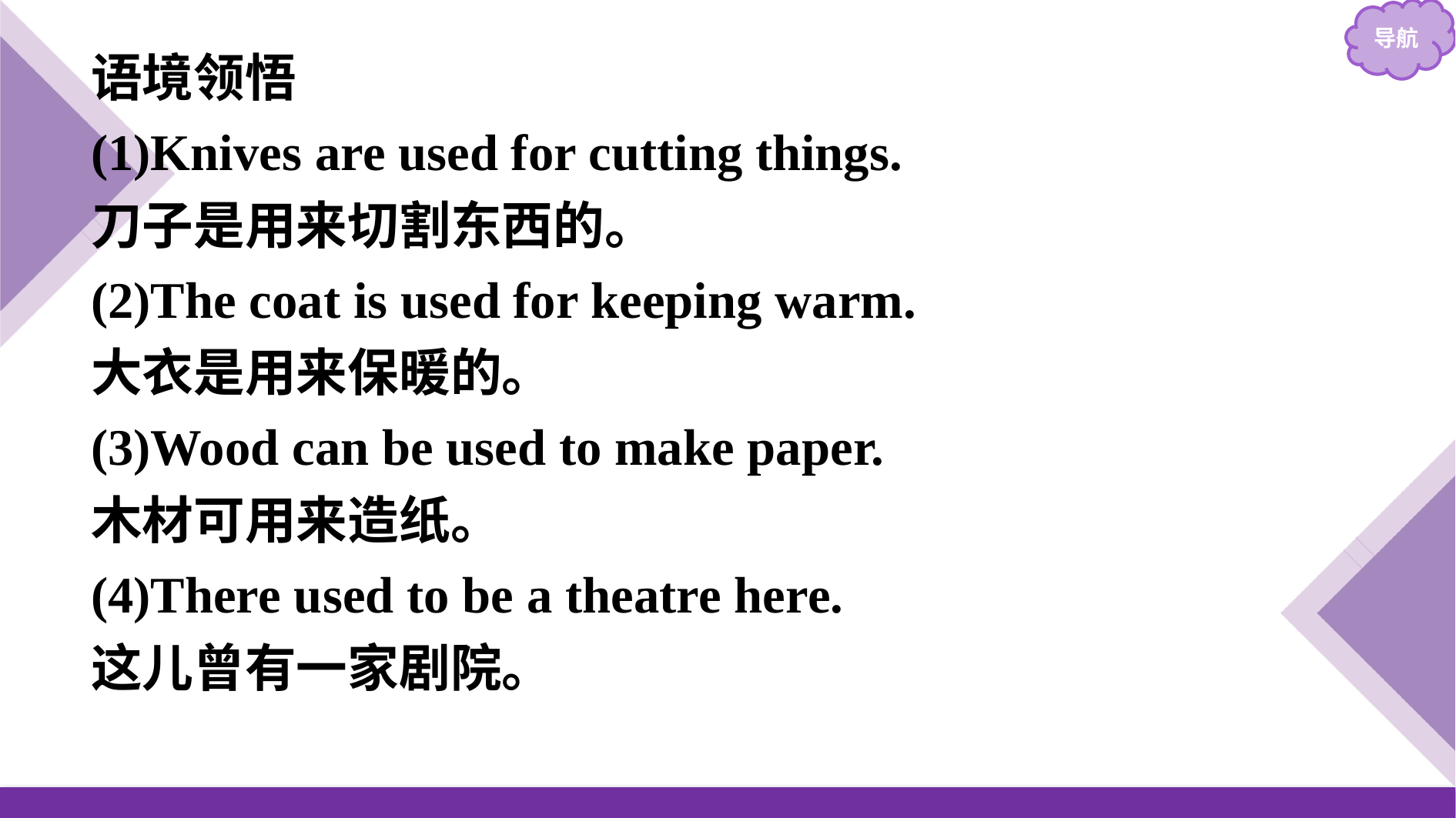

语境领悟
(1)Knives are used for cutting things.
刀子是用来切割东西的。
(2)The coat is used for keeping warm.
大衣是用来保暖的。
(3)Wood can be used to make paper.
木材可用来造纸。
(4)There used to be a theatre here.
这儿曾有一家剧院。